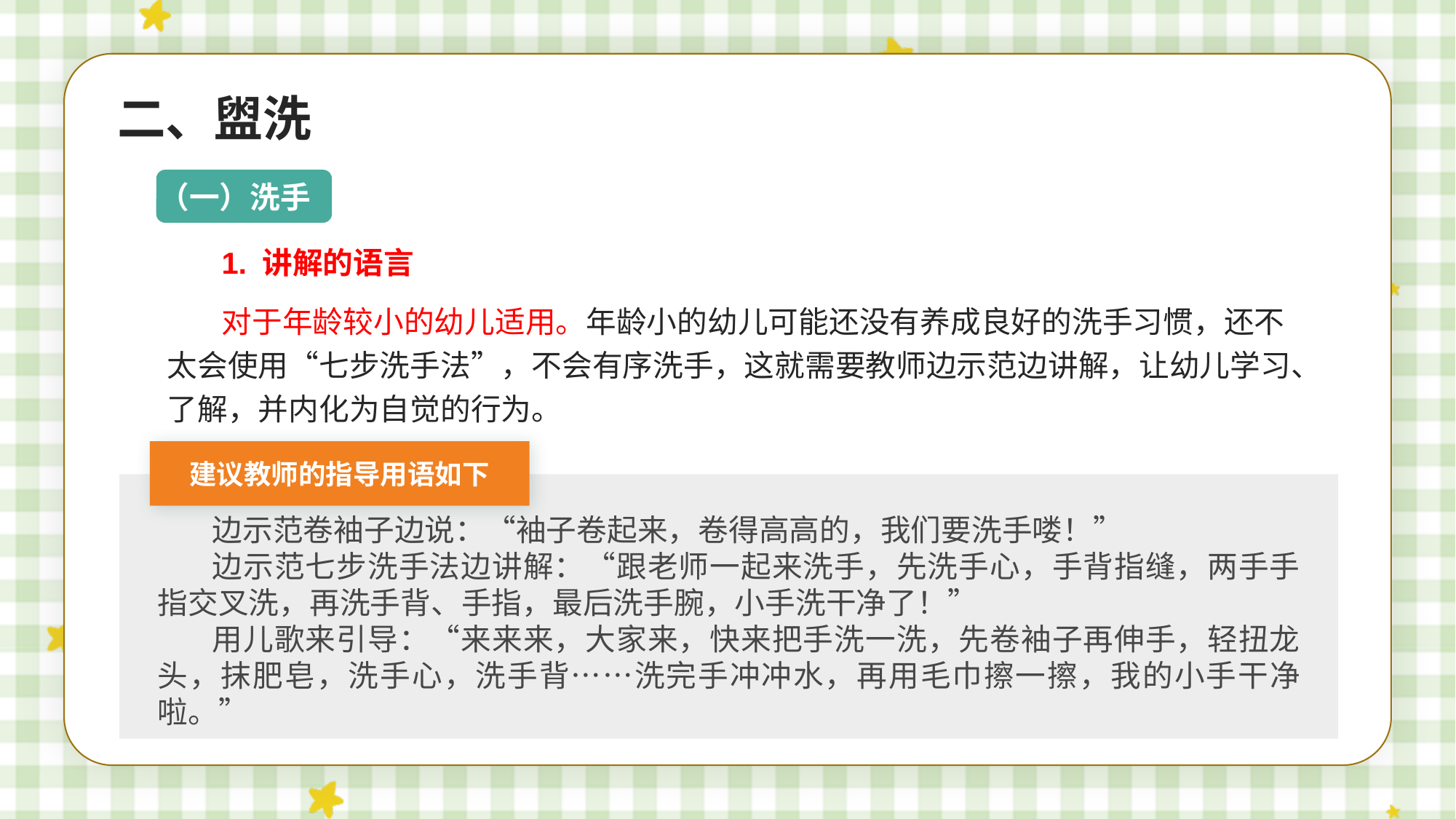

二、盥洗
（一）洗手
1. 讲解的语言
对于年龄较小的幼儿适用。年龄小的幼儿可能还没有养成良好的洗手习惯，还不太会使用“七步洗手法”，不会有序洗手，这就需要教师边示范边讲解，让幼儿学习、了解，并内化为自觉的行为。
建议教师的指导用语如下
边示范卷袖子边说：“袖子卷起来，卷得高高的，我们要洗手喽！”
边示范七步洗手法边讲解：“跟老师一起来洗手，先洗手心，手背指缝，两手手指交叉洗，再洗手背、手指，最后洗手腕，小手洗干净了！”
用儿歌来引导：“来来来，大家来，快来把手洗一洗，先卷袖子再伸手，轻扭龙头，抹肥皂，洗手心，洗手背……洗完手冲冲水，再用毛巾擦一擦，我的小手干净啦。”